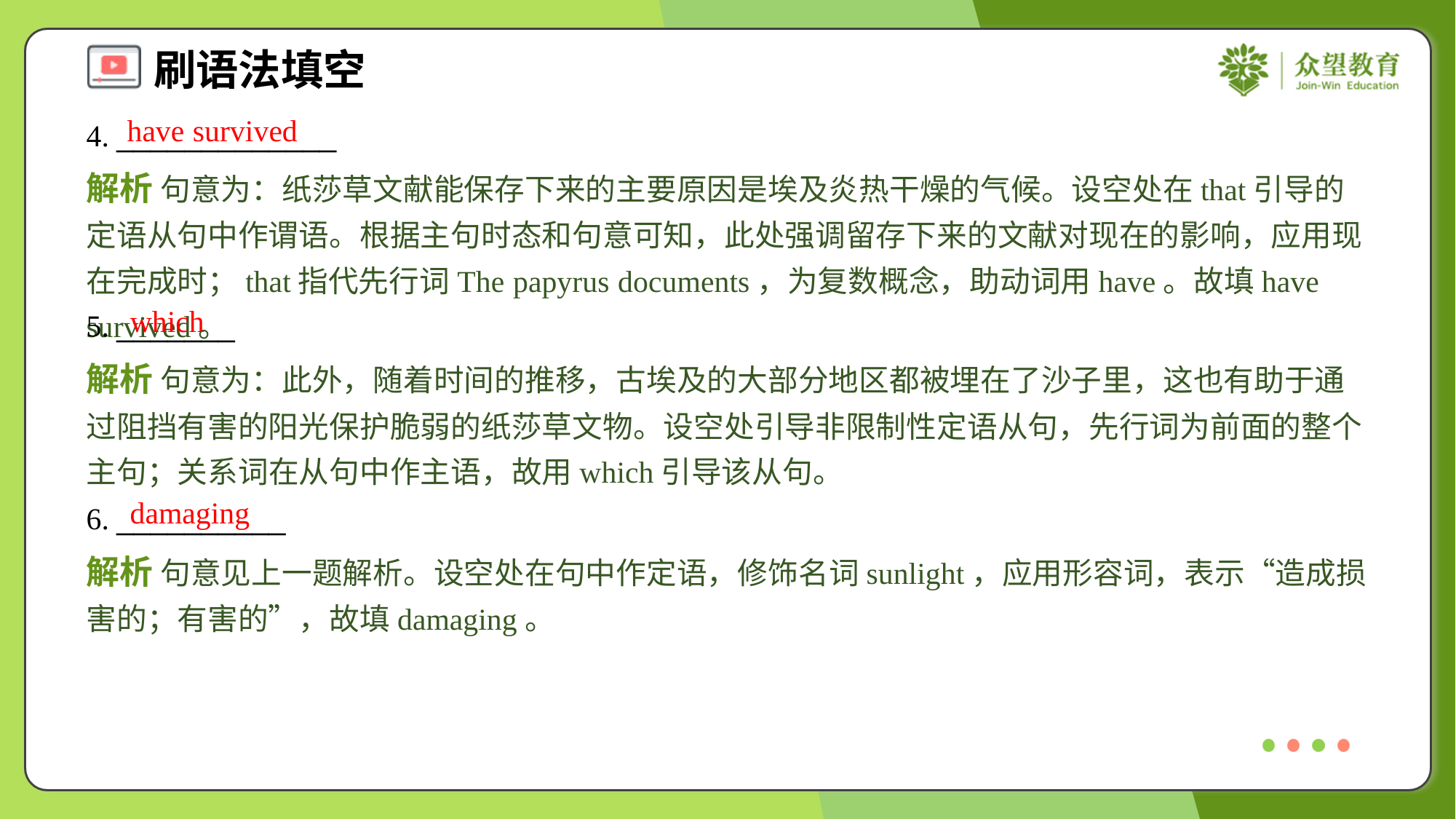

have survived
4. _____________
解析 句意为：纸莎草文献能保存下来的主要原因是埃及炎热干燥的气候。设空处在that引导的定语从句中作谓语。根据主句时态和句意可知，此处强调留存下来的文献对现在的影响，应用现在完成时；that指代先行词The papyrus documents，为复数概念，助动词用have。故填have survived。
which
5. _______
解析 句意为：此外，随着时间的推移，古埃及的大部分地区都被埋在了沙子里，这也有助于通过阻挡有害的阳光保护脆弱的纸莎草文物。设空处引导非限制性定语从句，先行词为前面的整个主句；关系词在从句中作主语，故用which引导该从句。
damaging
6. __________
解析 句意见上一题解析。设空处在句中作定语，修饰名词sunlight，应用形容词，表示“造成损害的；有害的”，故填damaging。